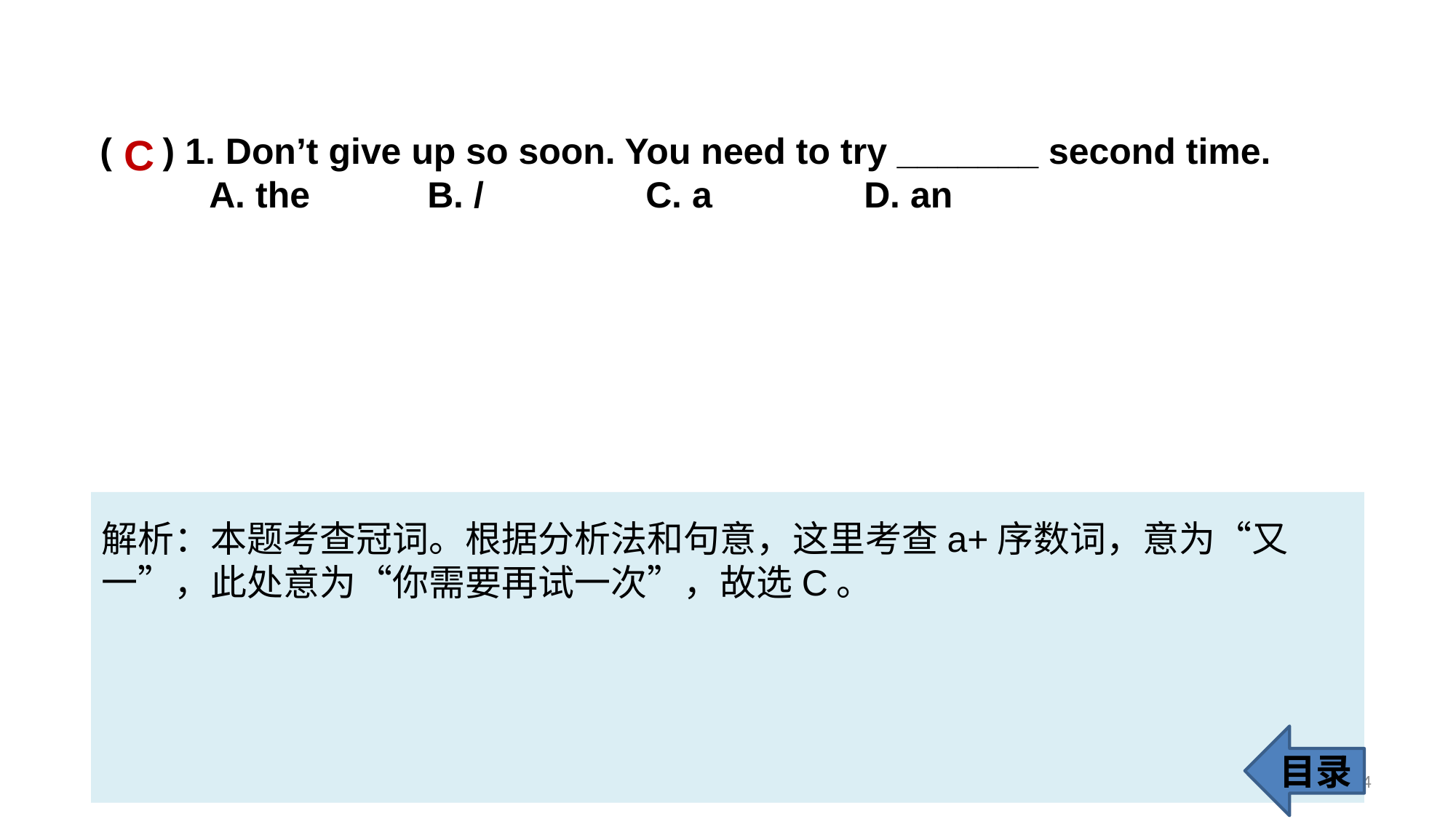

(     ) 1. Don’t give up so soon. You need to try _______ second time.
	A. the 	B. / 		C. a 		D. an
C

解析：本题考查冠词。根据分析法和句意，这里考查a+序数词，意为“又
一”，此处意为“你需要再试一次”，故选C。
目录
64